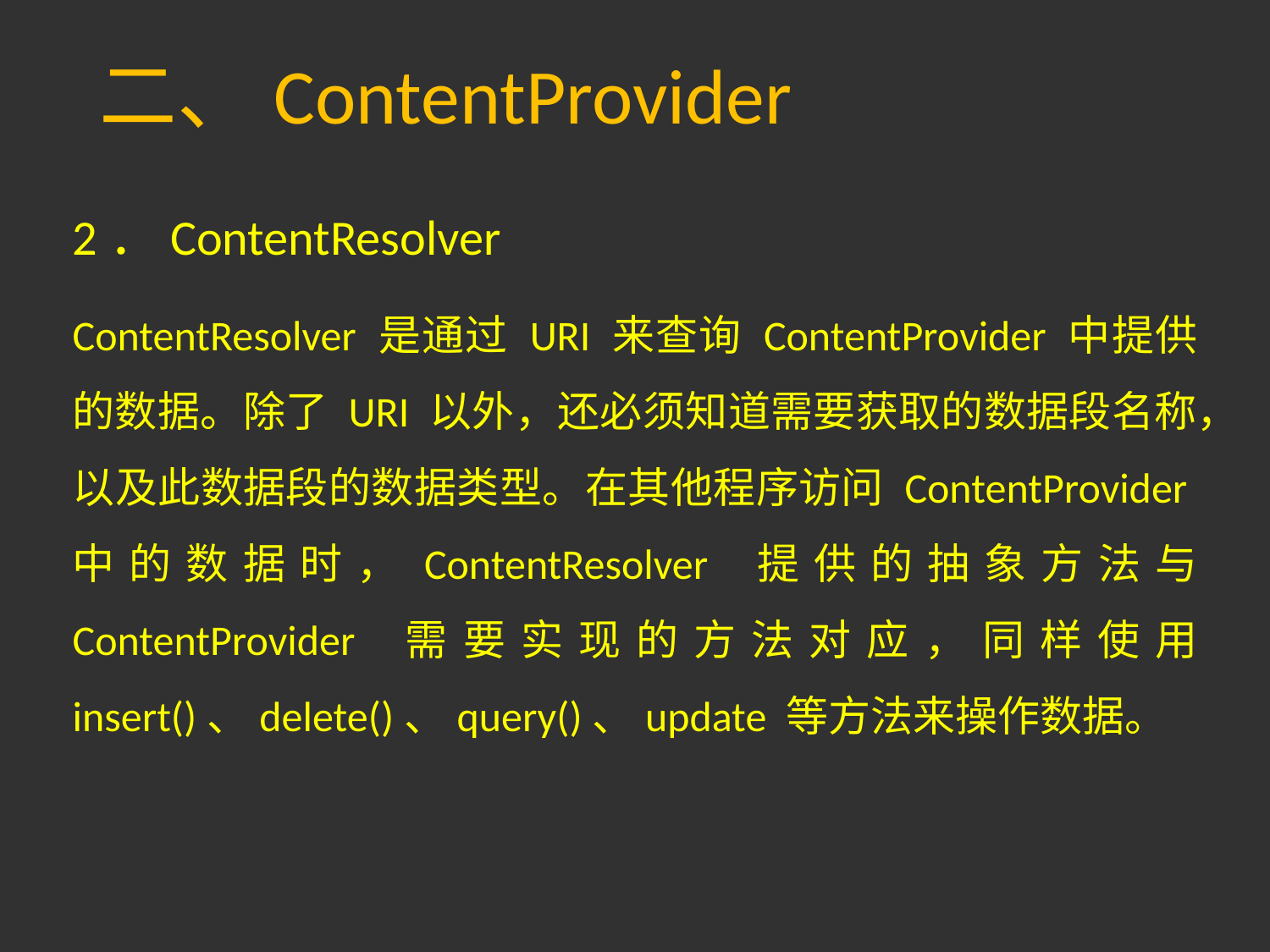

# 二、ContentProvider
2．ContentResolver
ContentResolver 是通过 URI 来查询 ContentProvider 中提供的数据。除了 URI 以外，还必须知道需要获取的数据段名称，以及此数据段的数据类型。在其他程序访问 ContentProvider中的数据时，ContentResolver 提供的抽象方法与 ContentProvider 需要实现的方法对应，同样使用 insert()、delete()、query()、update 等方法来操作数据。